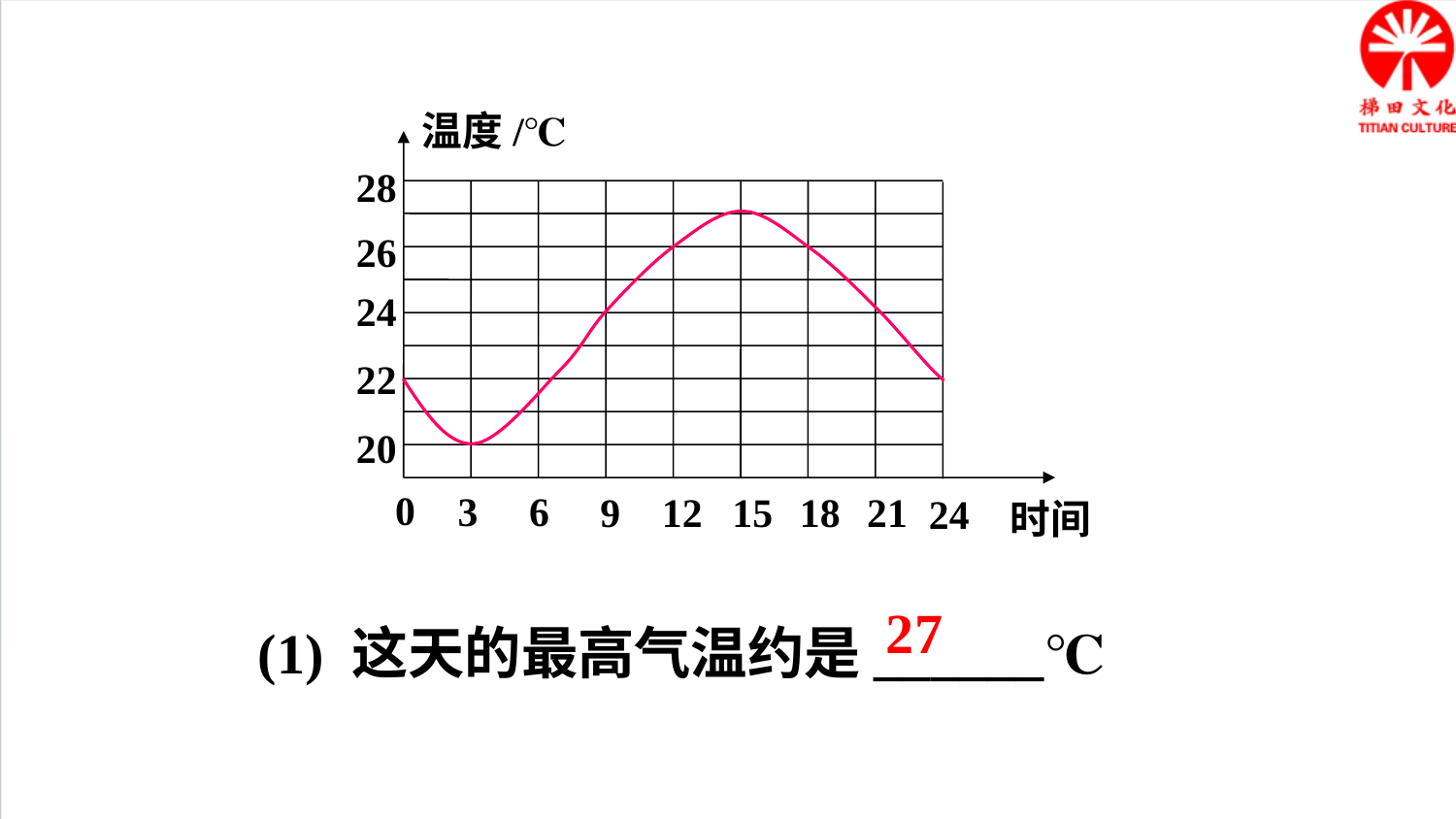

温度/℃

28

26
24
22
20
0
3
6
9
12
15
18
21
24
时间

(1) 这天的最高气温约是______℃
27